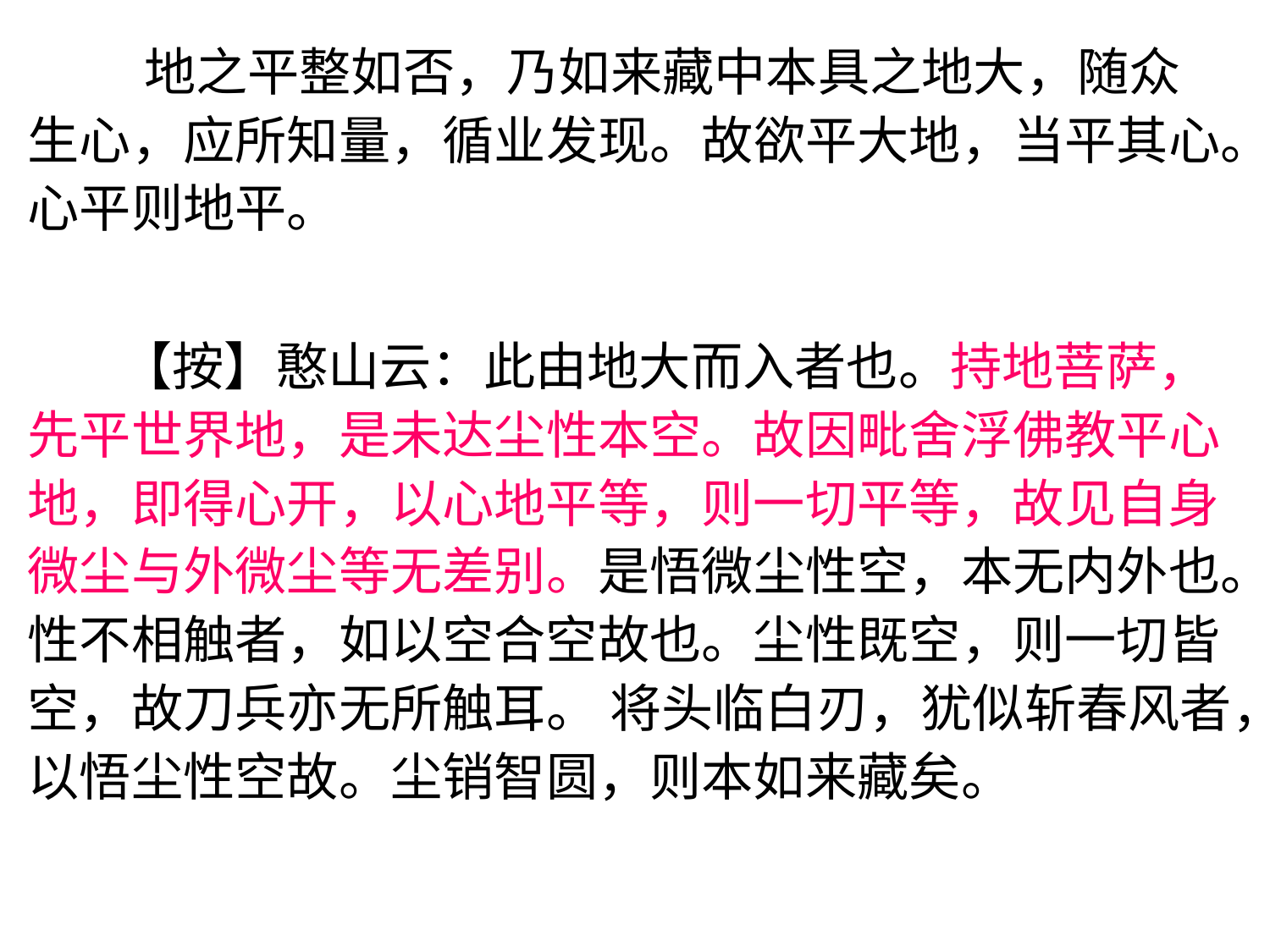

地之平整如否，乃如来藏中本具之地大，随众生心，应所知量，循业发现。故欲平大地，当平其心。心平则地平。

       【按】憨山云：此由地大而入者也。持地菩萨，先平世界地，是未达尘性本空。故因毗舍浮佛教平心地，即得心开，以心地平等，则一切平等，故见自身微尘与外微尘等无差别。是悟微尘性空，本无内外也。性不相触者，如以空合空故也。尘性既空，则一切皆空，故刀兵亦无所触耳。 将头临白刃，犹似斩春风者，以悟尘性空故。尘销智圆，则本如来藏矣。